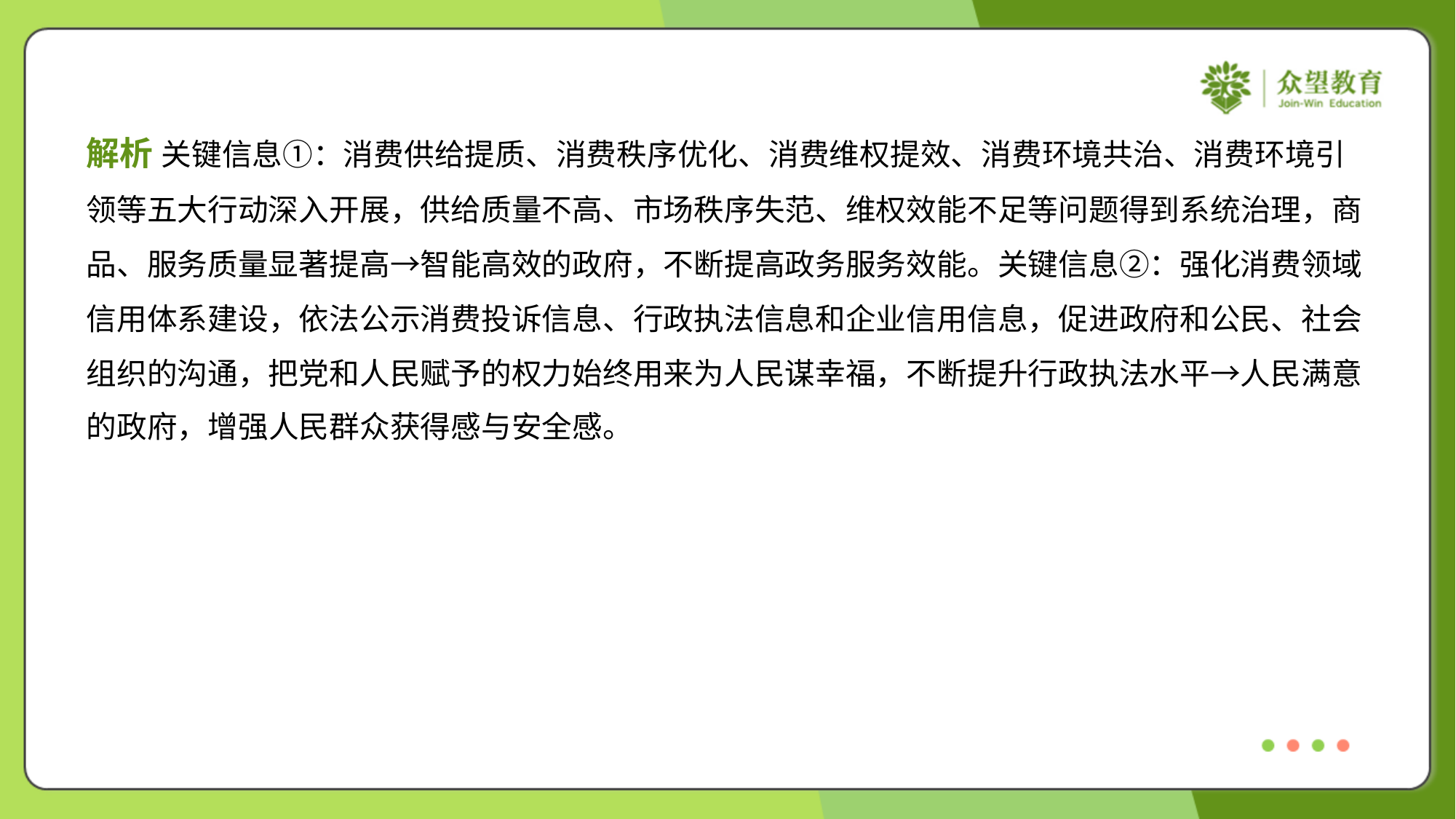

解析 关键信息①：消费供给提质、消费秩序优化、消费维权提效、消费环境共治、消费环境引
领等五大行动深入开展，供给质量不高、市场秩序失范、维权效能不足等问题得到系统治理，商
品、服务质量显著提高→智能高效的政府，不断提高政务服务效能。关键信息②：强化消费领域
信用体系建设，依法公示消费投诉信息、行政执法信息和企业信用信息，促进政府和公民、社会
组织的沟通，把党和人民赋予的权力始终用来为人民谋幸福，不断提升行政执法水平→人民满意
的政府，增强人民群众获得感与安全感。